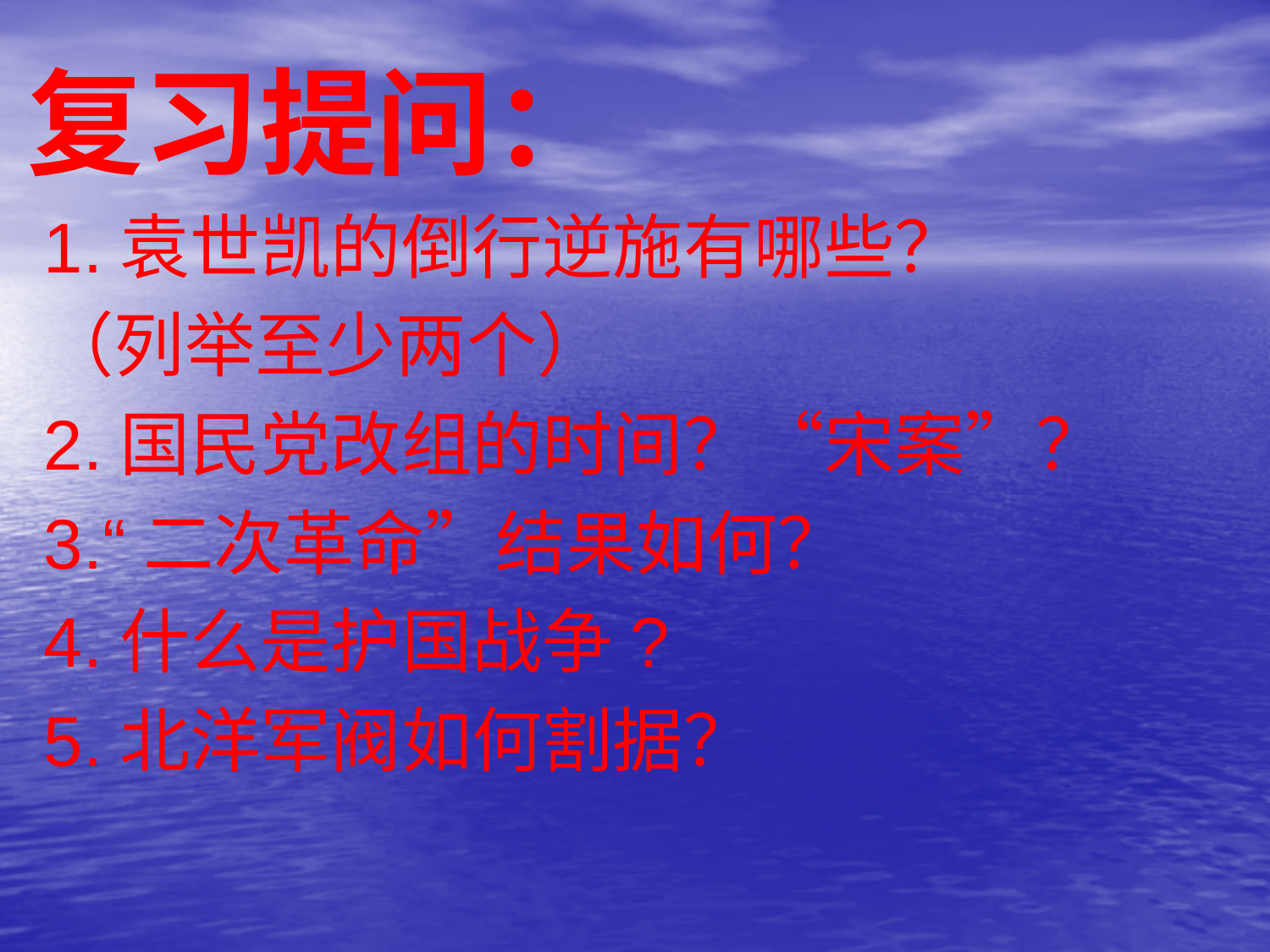

# 复习提问：
1.袁世凯的倒行逆施有哪些？
（列举至少两个）
2.国民党改组的时间？“宋案”？
3.“二次革命”结果如何？
4.什么是护国战争?
5.北洋军阀如何割据？